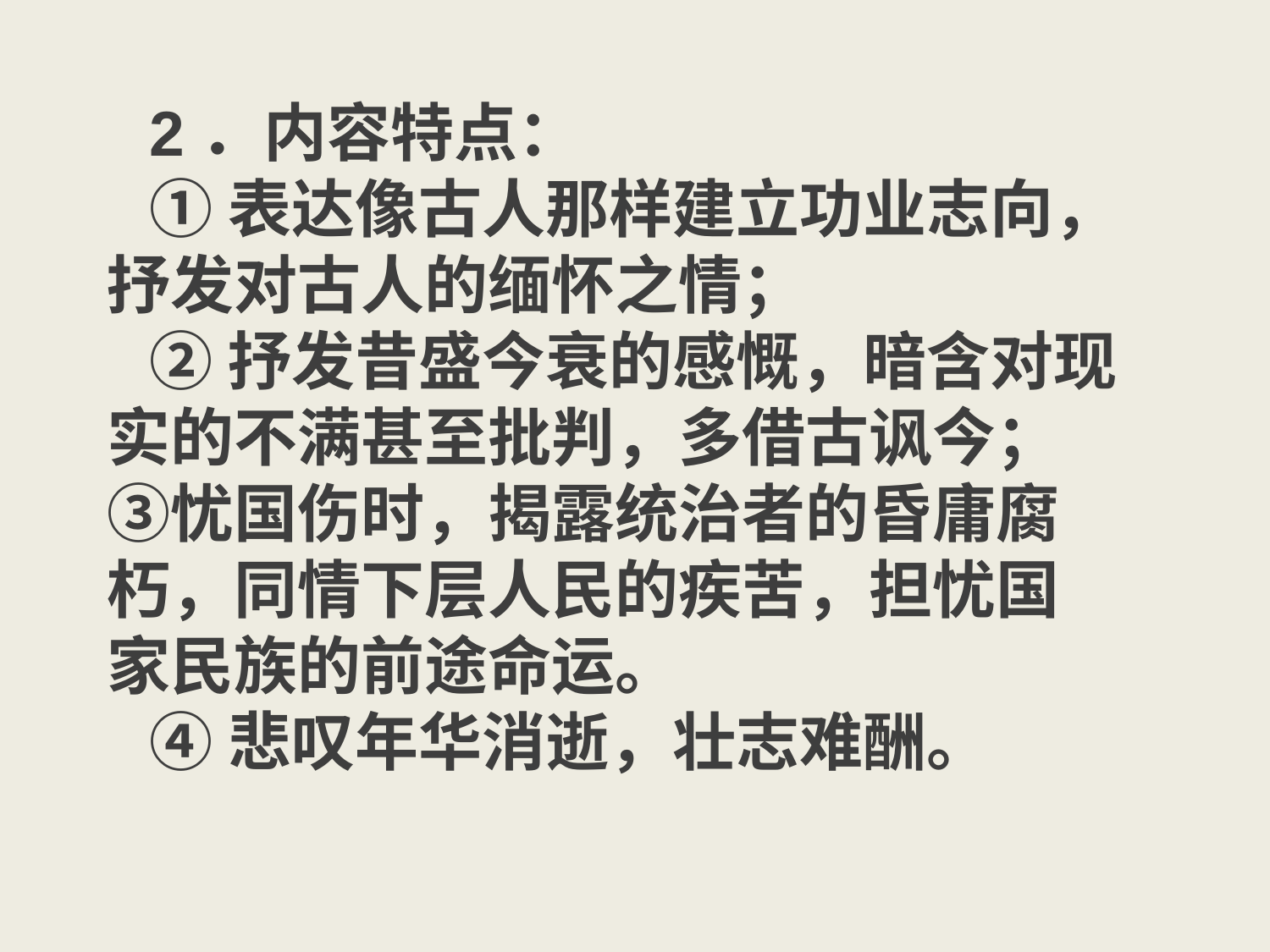

2．内容特点：
①表达像古人那样建立功业志向，抒发对古人的缅怀之情；
②抒发昔盛今衰的感慨，暗含对现实的不满甚至批判，多借古讽今；③忧国伤时，揭露统治者的昏庸腐朽，同情下层人民的疾苦，担忧国家民族的前途命运。
④悲叹年华消逝，壮志难酬。